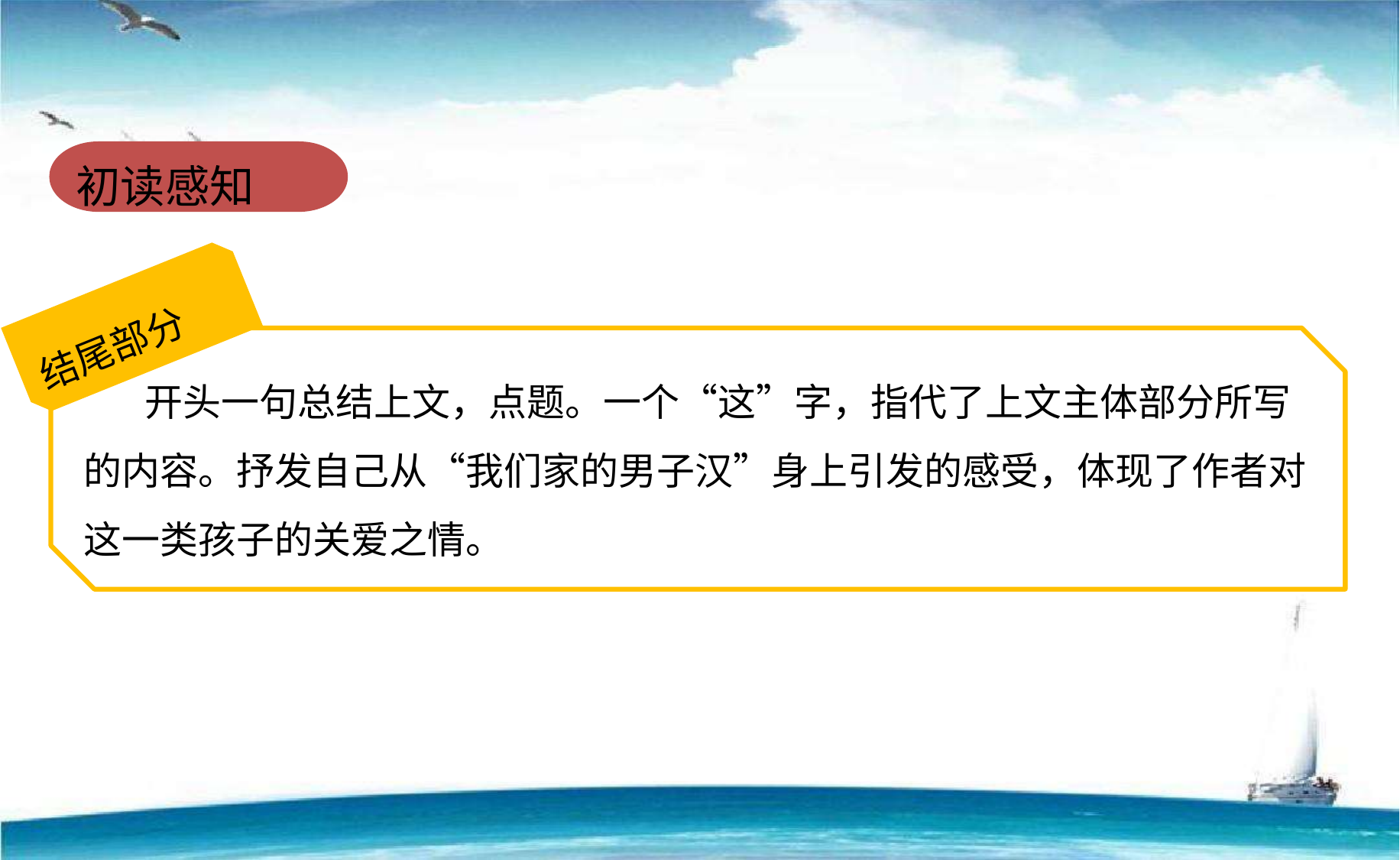

初读感知
结尾部分
      开头一句总结上文，点题。一个“这”字，指代了上文主体部分所写的内容。抒发自己从“我们家的男子汉”身上引发的感受，体现了作者对这一类孩子的关爱之情。